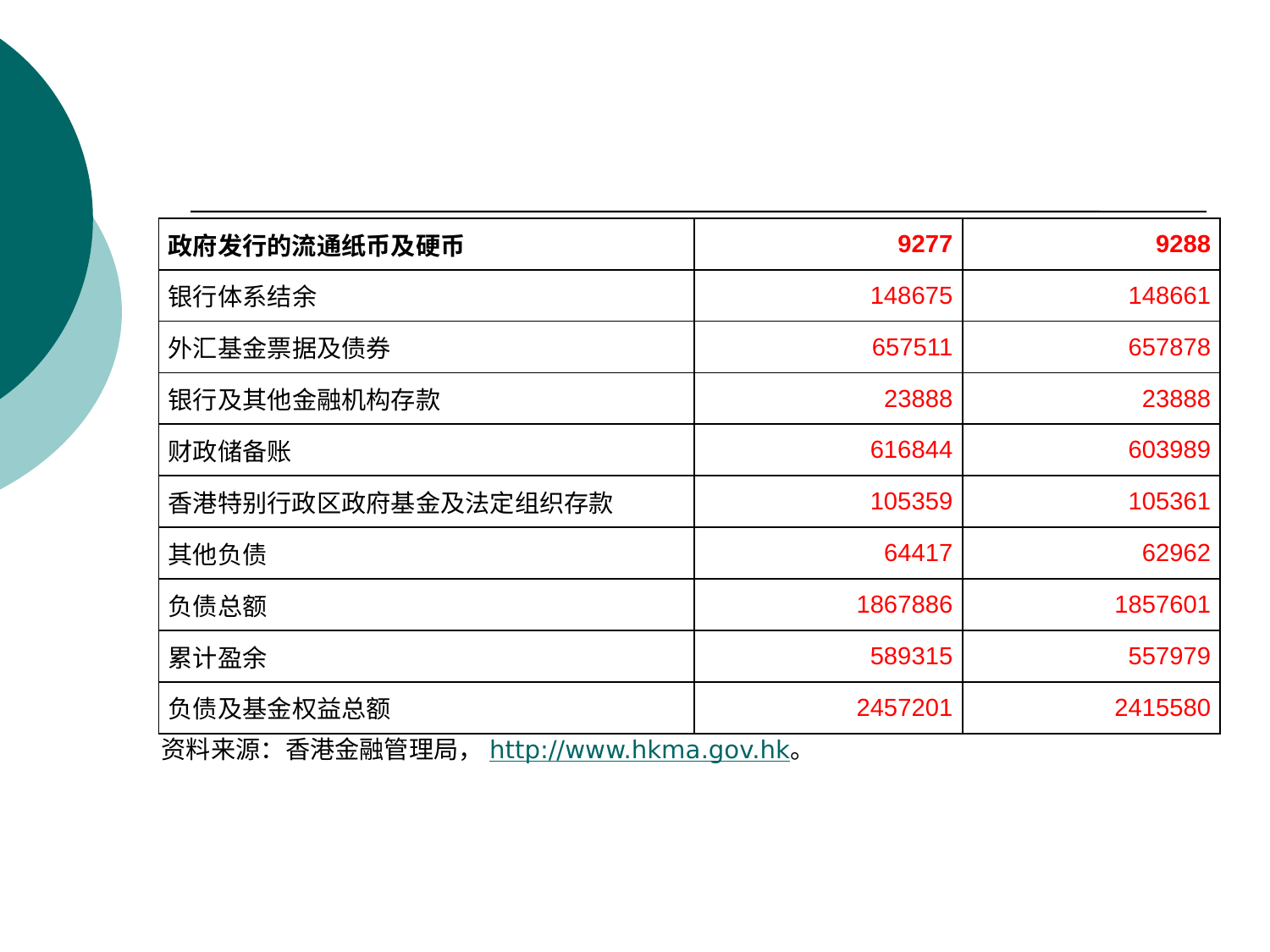

#
| 政府发行的流通纸币及硬币 | 9277 | 9288 |
| --- | --- | --- |
| 银行体系结余 | 148675 | 148661 |
| 外汇基金票据及债券 | 657511 | 657878 |
| 银行及其他金融机构存款 | 23888 | 23888 |
| 财政储备账 | 616844 | 603989 |
| 香港特别行政区政府基金及法定组织存款 | 105359 | 105361 |
| 其他负债 | 64417 | 62962 |
| 负债总额 | 1867886 | 1857601 |
| 累计盈余 | 589315 | 557979 |
| 负债及基金权益总额 | 2457201 | 2415580 |
资料来源：香港金融管理局，http://www.hkma.gov.hk。